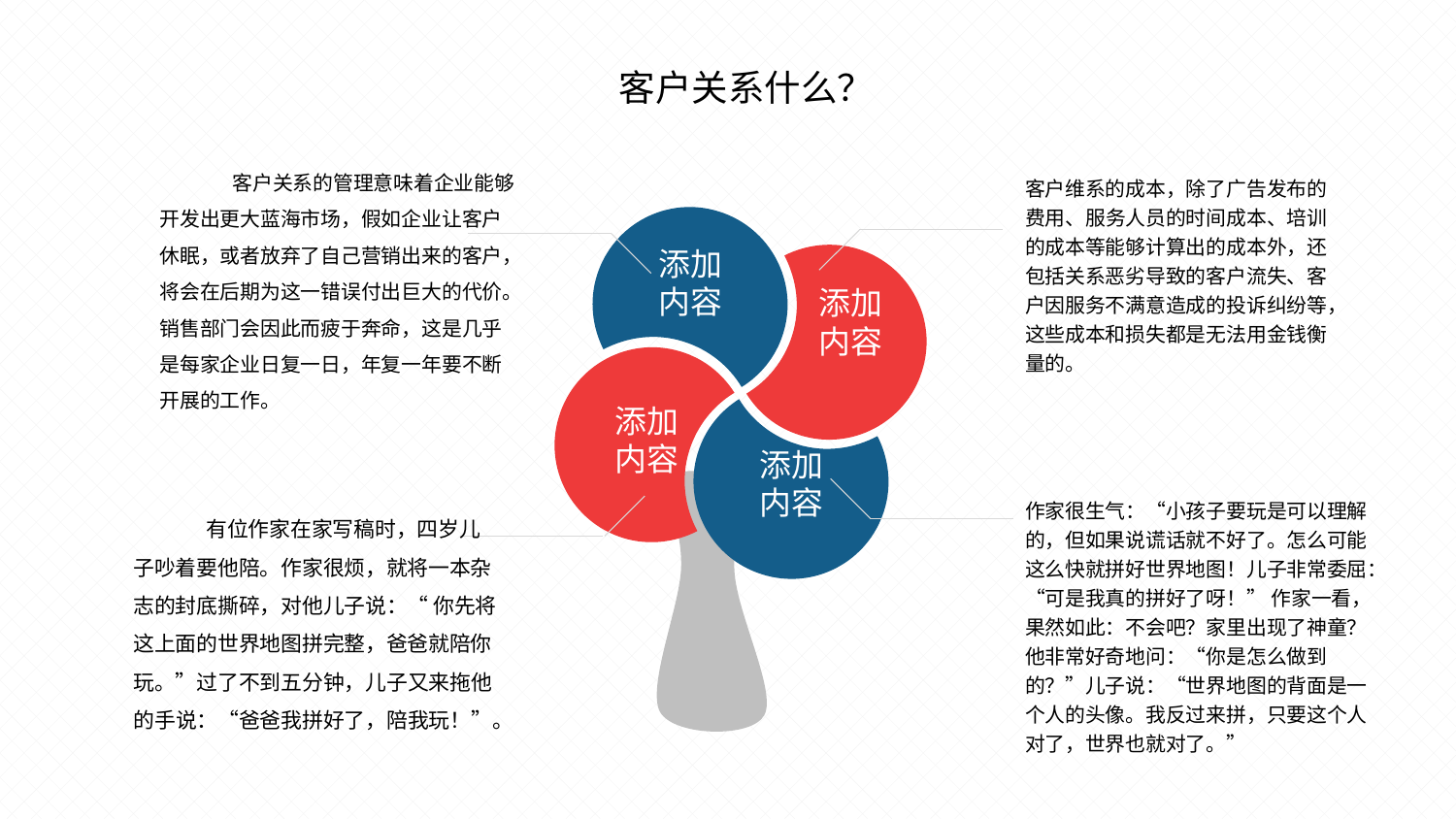

客户关系的管理意味着企业能够开发出更大蓝海市场，假如企业让客户休眠，或者放弃了自己营销出来的客户，将会在后期为这一错误付出巨大的代价。销售部门会因此而疲于奔命，这是几乎是每家企业日复一日，年复一年要不断开展的工作。
客户维系的成本，除了广告发布的费用、服务人员的时间成本、培训的成本等能够计算出的成本外，还包括关系恶劣导致的客户流失、客户因服务不满意造成的投诉纠纷等，这些成本和损失都是无法用金钱衡量的。

添加内容
添加内容
添加内容
添加内容
作家很生气：“小孩子要玩是可以理解的，但如果说谎话就不好了。怎么可能这么快就拼好世界地图！儿子非常委屈：“可是我真的拼好了呀！” 作家一看，果然如此：不会吧？家里出现了神童？他非常好奇地问：“你是怎么做到的？”儿子说：“世界地图的背面是一个人的头像。我反过来拼，只要这个人对了，世界也就对了。”
有位作家在家写稿时，四岁儿子吵着要他陪。作家很烦，就将一本杂志的封底撕碎，对他儿子说：“ 你先将这上面的世界地图拼完整，爸爸就陪你玩。”过了不到五分钟，儿子又来拖他的手说：“爸爸我拼好了，陪我玩！”。